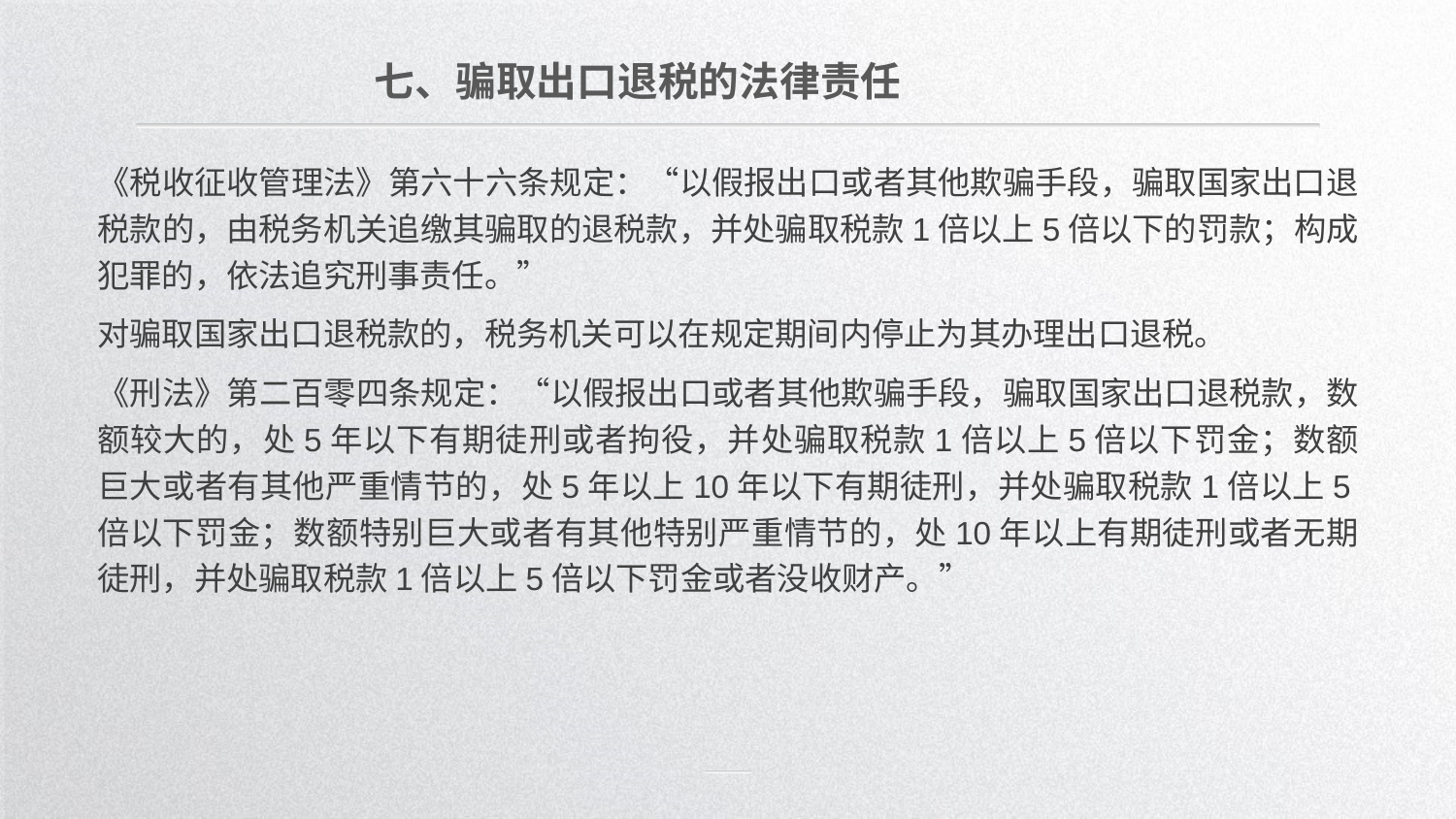

七、骗取出口退税的法律责任
《税收征收管理法》第六十六条规定：“以假报出口或者其他欺骗手段，骗取国家出口退税款的，由税务机关追缴其骗取的退税款，并处骗取税款1倍以上5倍以下的罚款；构成犯罪的，依法追究刑事责任。”
对骗取国家出口退税款的，税务机关可以在规定期间内停止为其办理出口退税。
《刑法》第二百零四条规定：“以假报出口或者其他欺骗手段，骗取国家出口退税款，数额较大的，处5年以下有期徒刑或者拘役，并处骗取税款1倍以上5倍以下罚金；数额巨大或者有其他严重情节的，处5年以上10年以下有期徒刑，并处骗取税款1倍以上5倍以下罚金；数额特别巨大或者有其他特别严重情节的，处10年以上有期徒刑或者无期徒刑，并处骗取税款1倍以上5倍以下罚金或者没收财产。”